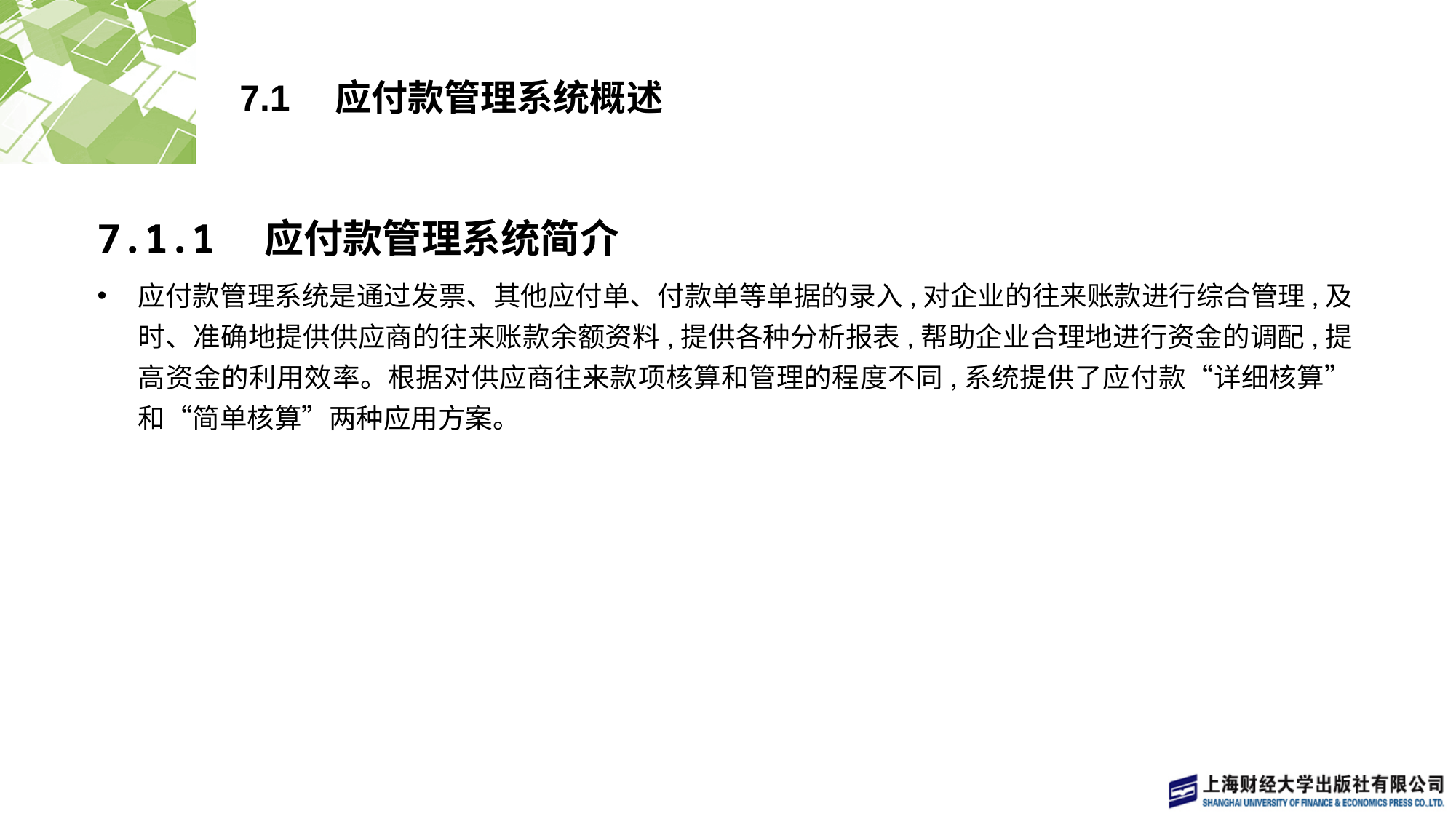

# 7.1　应付款管理系统概述
7.1.1　应付款管理系统简介
应付款管理系统是通过发票、其他应付单、付款单等单据的录入,对企业的往来账款进行综合管理,及时、准确地提供供应商的往来账款余额资料,提供各种分析报表,帮助企业合理地进行资金的调配,提高资金的利用效率。根据对供应商往来款项核算和管理的程度不同,系统提供了应付款“详细核算”和“简单核算”两种应用方案。